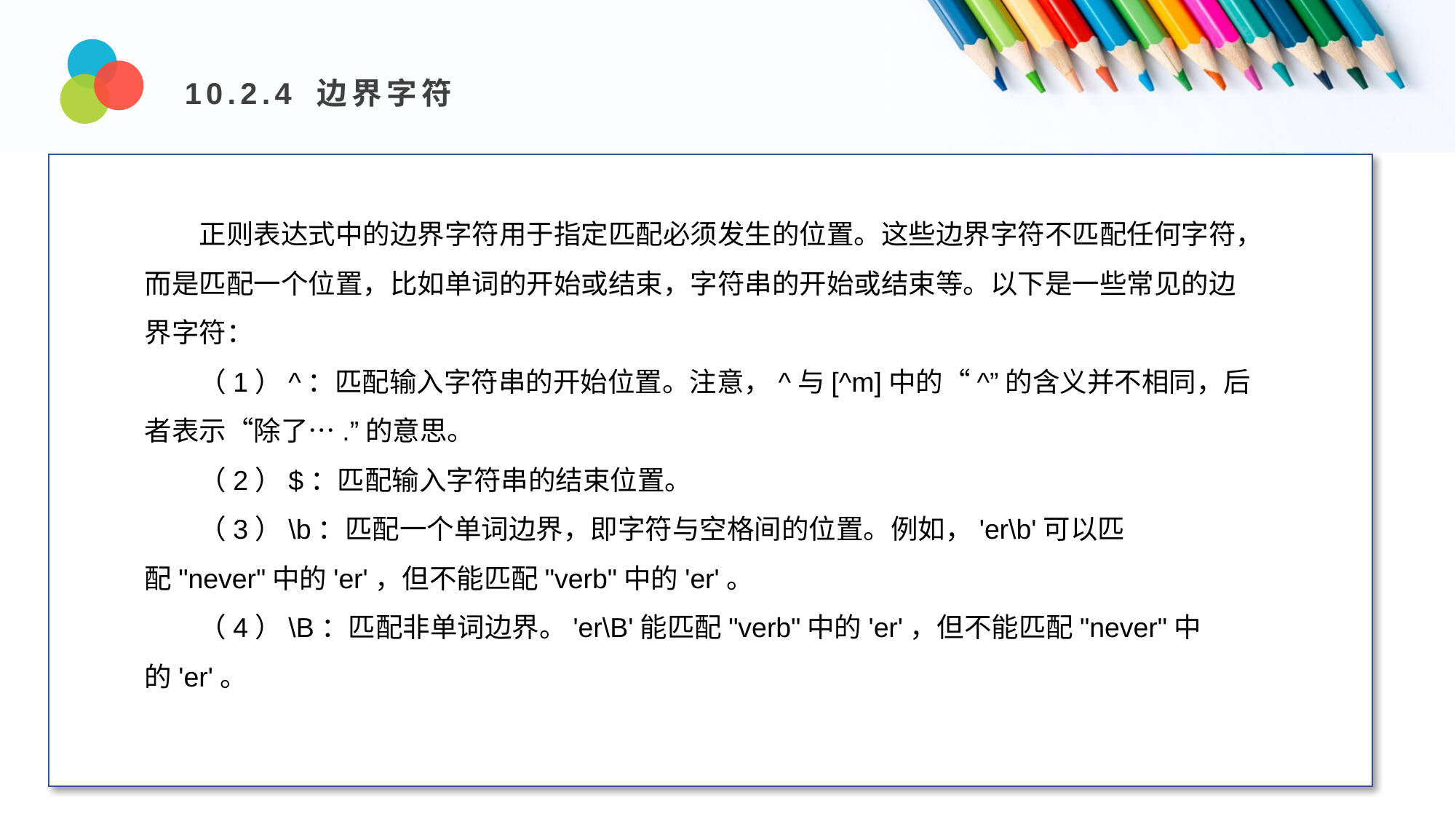

10.2.4 边界字符
Design and Production
正则表达式中的边界字符用于指定匹配必须发生的位置。这些边界字符不匹配任何字符，而是匹配一个位置，比如单词的开始或结束，字符串的开始或结束等。以下是一些常见的边界字符：
（1）^：匹配输入字符串的开始位置。注意，^与[^m]中的“^”的含义并不相同，后者表示“除了….”的意思。
（2）$：匹配输入字符串的结束位置。
（3）\b：匹配一个单词边界，即字符与空格间的位置。例如，'er\b'可以匹配"never"中的'er'，但不能匹配"verb"中的'er'。
（4）\B：匹配非单词边界。'er\B'能匹配"verb"中的'er'，但不能匹配"never"中的'er'。